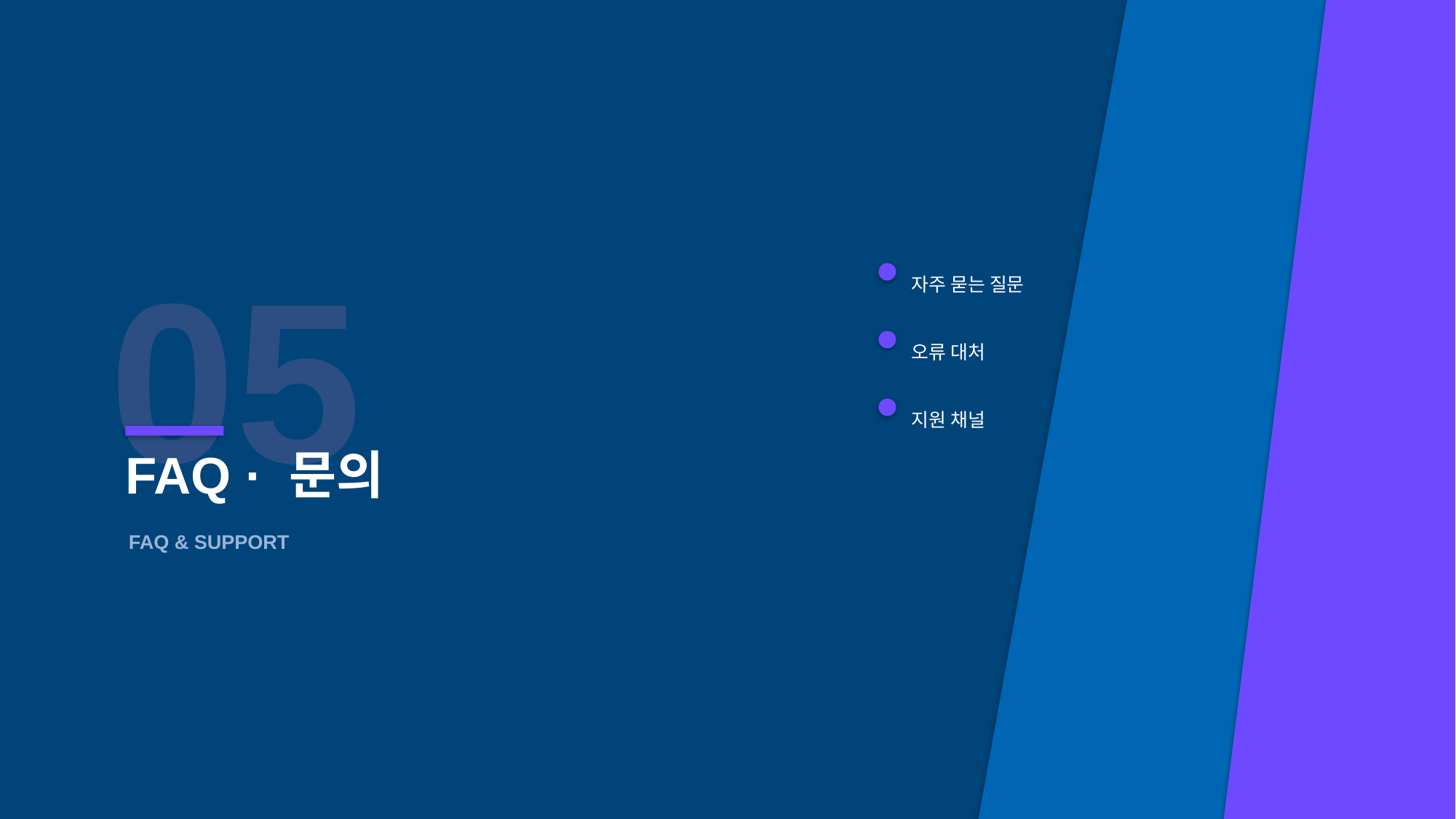

05
자주 묻는 질문

오류 대처

지원 채널

FAQ · 문의
FAQ & SUPPORT